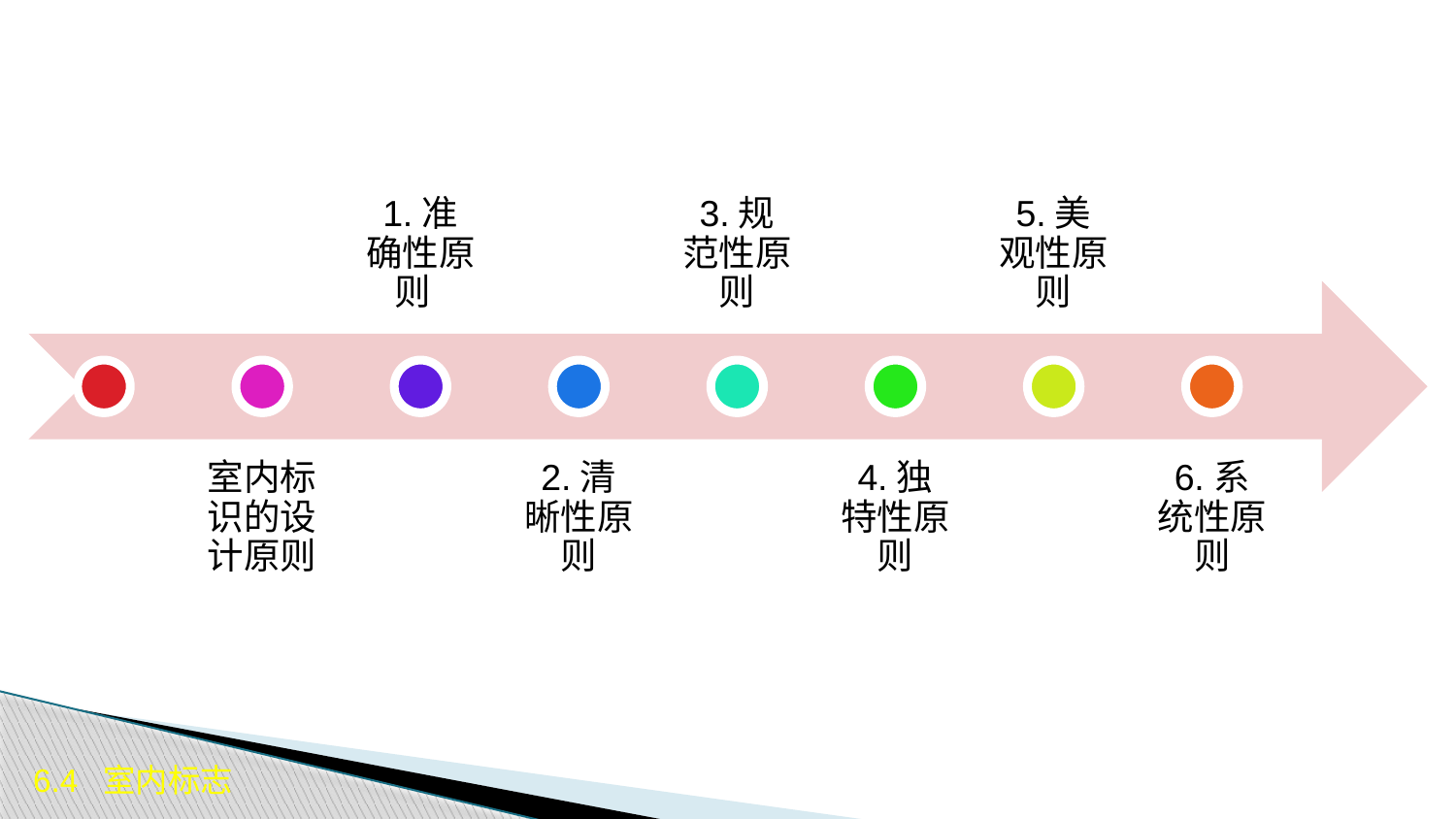

室内标识的设计原则
1.准确性原则
2.清晰性原则
3.规范性原则
4.独特性原则
5.美观性原则
6.系统性原则
6.4  室内标志